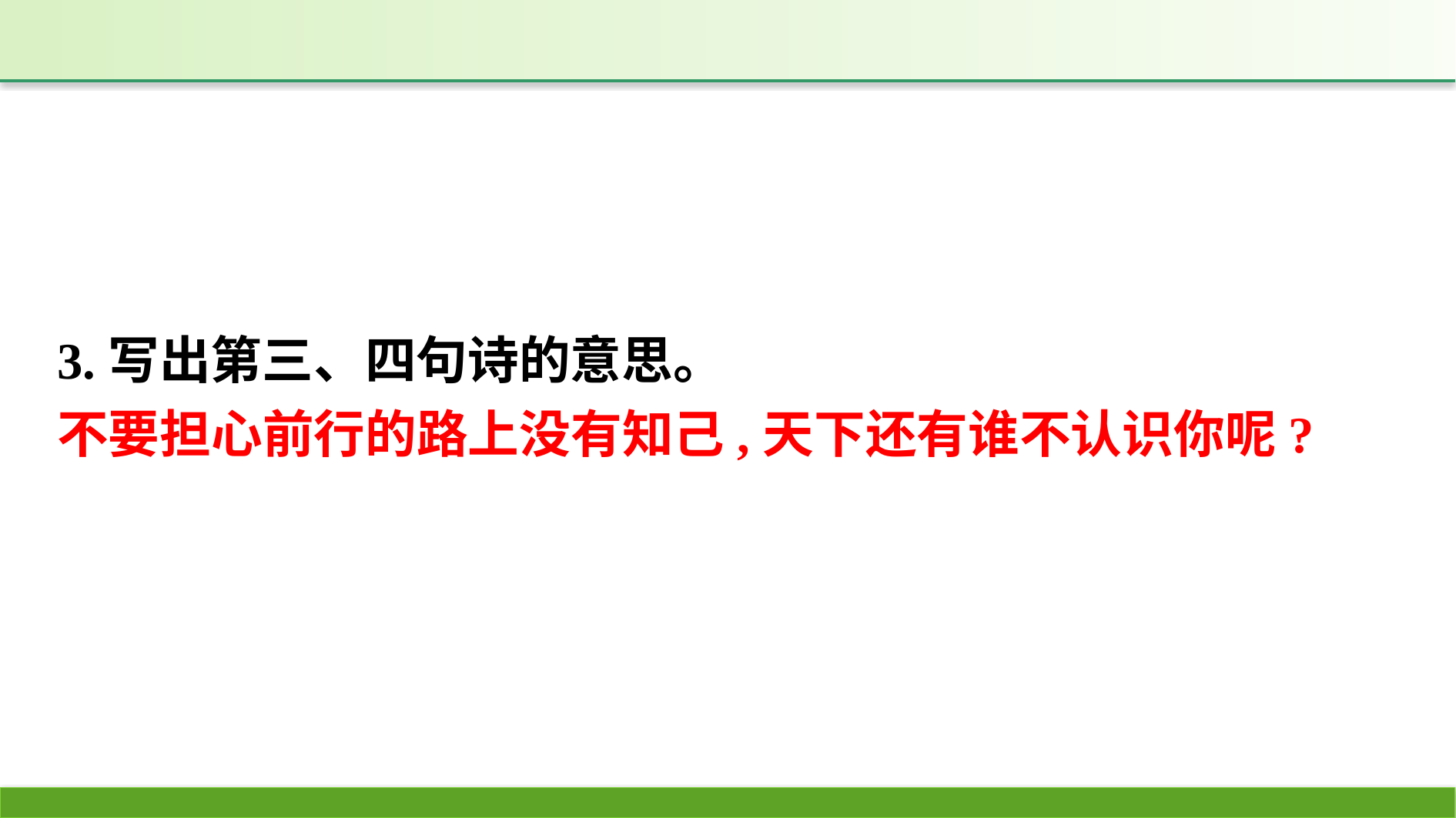

3.写出第三、四句诗的意思。
不要担心前行的路上没有知己,天下还有谁不认识你呢?